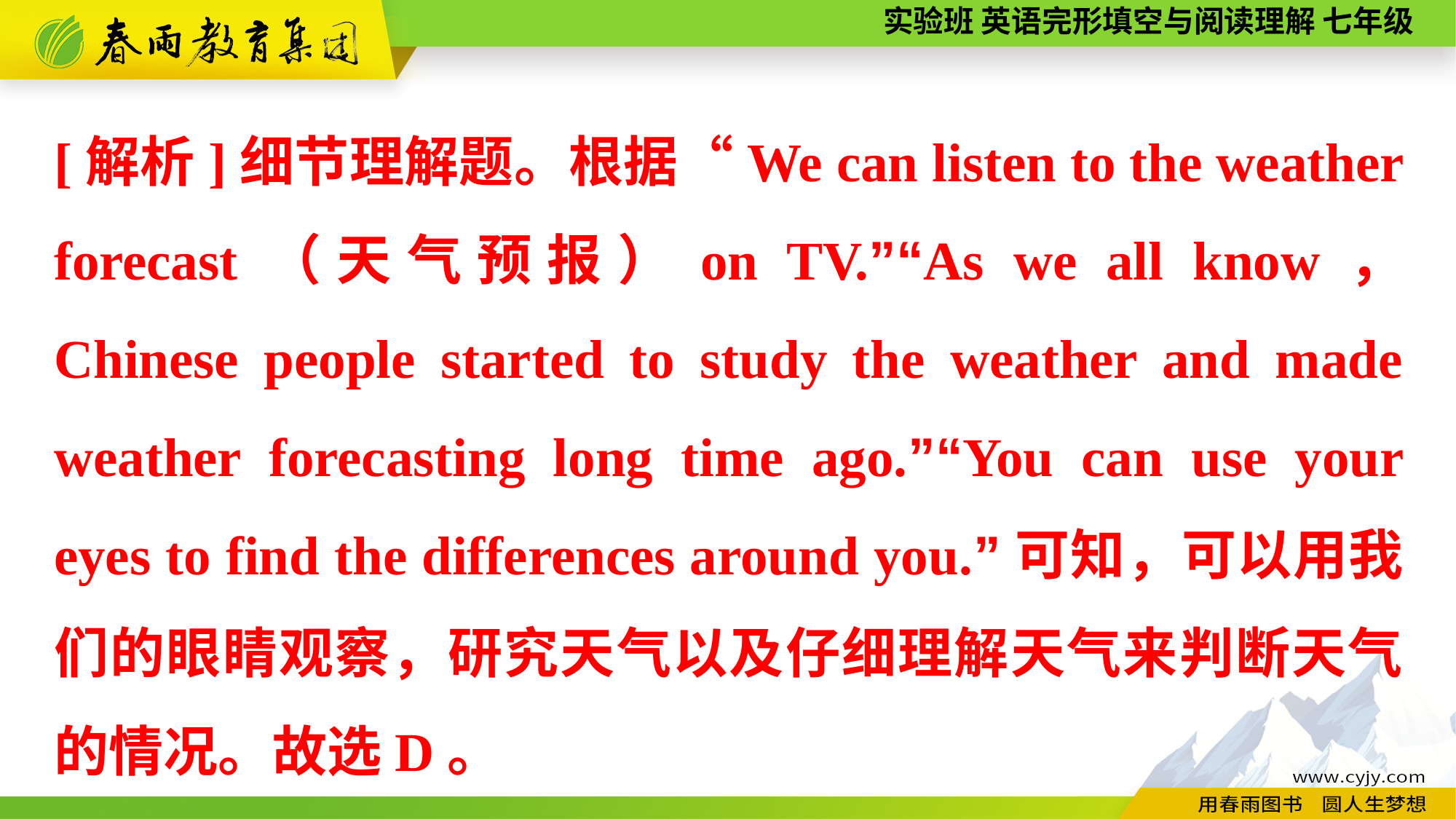

[解析]细节理解题。根据“We can listen to the weather forecast（天气预报）on TV.”“As we all know， Chinese people started to study the weather and made weather forecasting long time ago.”“You can use your eyes to find the differences around you.”可知，可以用我们的眼睛观察，研究天气以及仔细理解天气来判断天气的情况。故选D。